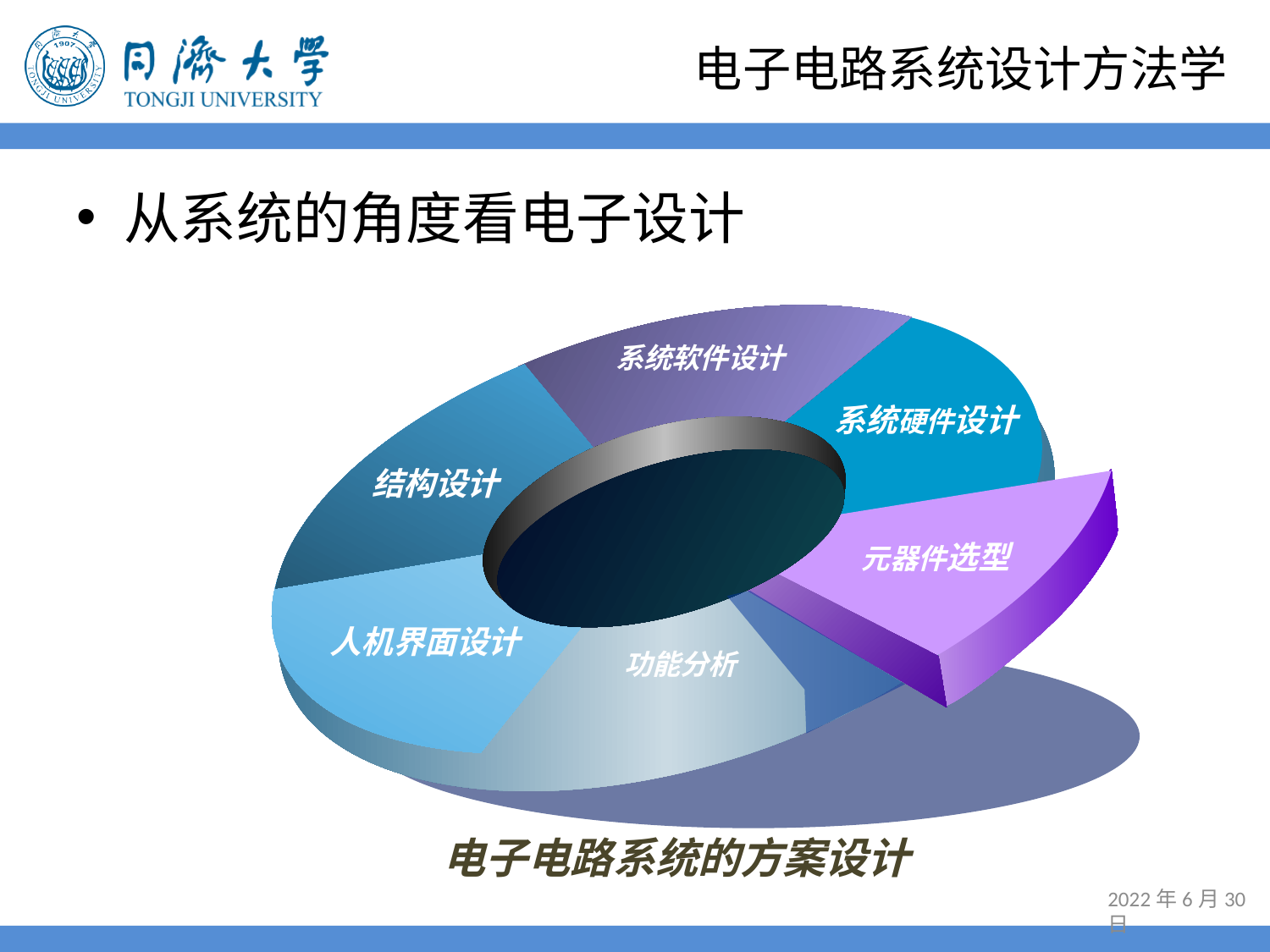

# 电子电路系统设计方法学
从系统的角度看电子设计

系统软件设计

系统硬件设计

结构设计

元器件选型

人机界面设计
功能分析

电子电路系统的方案设计
2022年6月30日